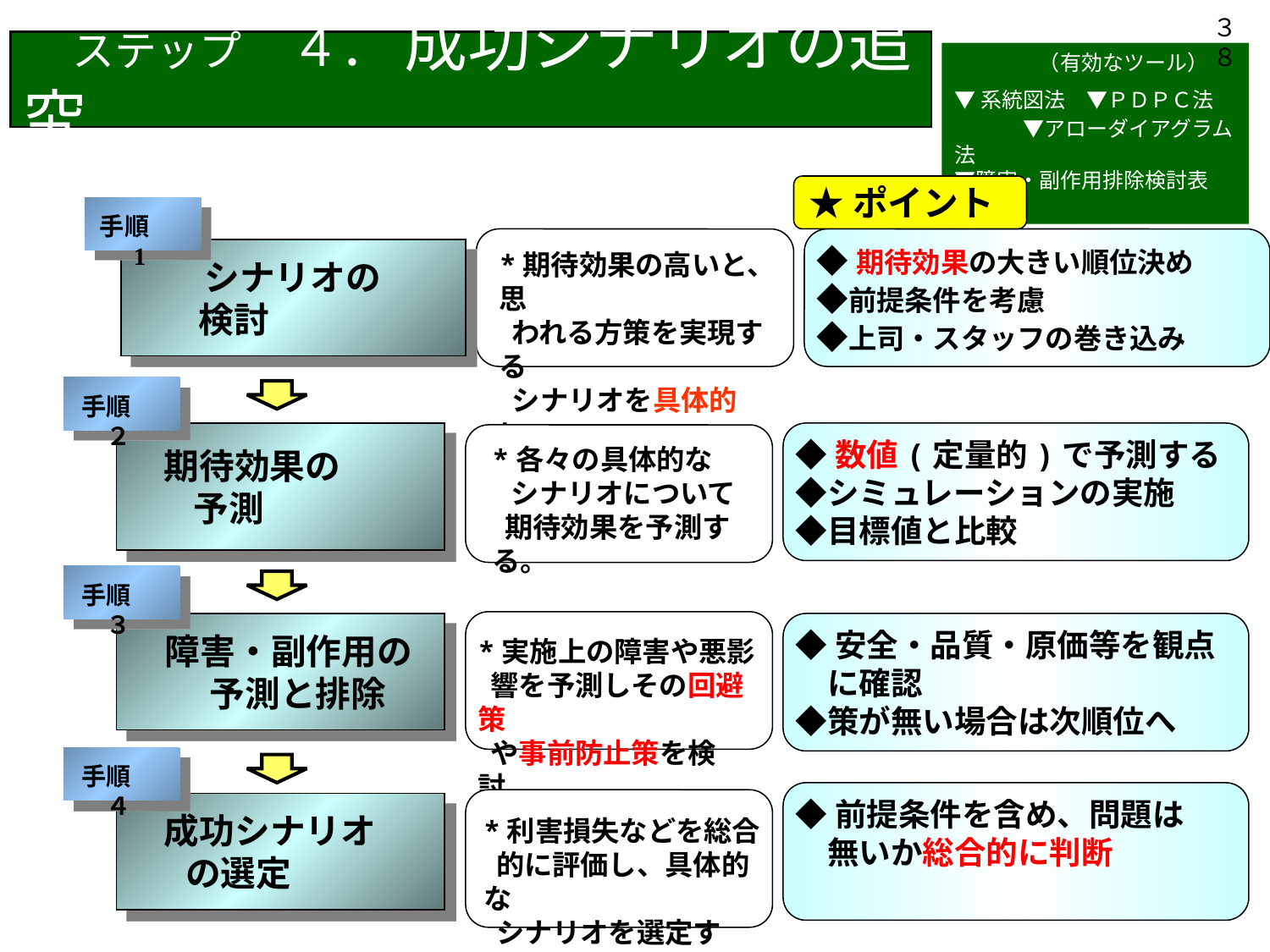

３８
　ステップ　４． 成功シナリオの追究
　　　　（有効なツール）
▼系統図法　▼ＰＤＰＣ法　　　　 ▼アローダイアグラム法
▼障害・副作用排除検討表　等
★ポイント

手順　1

◆期待効果の大きい順位決め
◆前提条件を考慮
◆上司・スタッフの巻き込み
　　シナリオの
       検討
*期待効果の高いと、思
  われる方策を実現する
  シナリオを具体的に。

手順　２

　期待効果の
       予測

◆数値(定量的)で予測する
◆シミュレーションの実施
◆目標値と比較
*各々の具体的な
   シナリオについて
  期待効果を予測する。

手順　３

 障害・副作用の
　予測と排除

◆安全・品質・原価等を観点
　に確認
◆策が無い場合は次順位へ
*実施上の障害や悪影
  響を予測しその回避策
  や事前防止策を検討。

手順　４

◆前提条件を含め、問題は
　無いか総合的に判断

　成功シナリオ
      の選定
*利害損失などを総合
  的に評価し、具体的な
  シナリオを選定する。